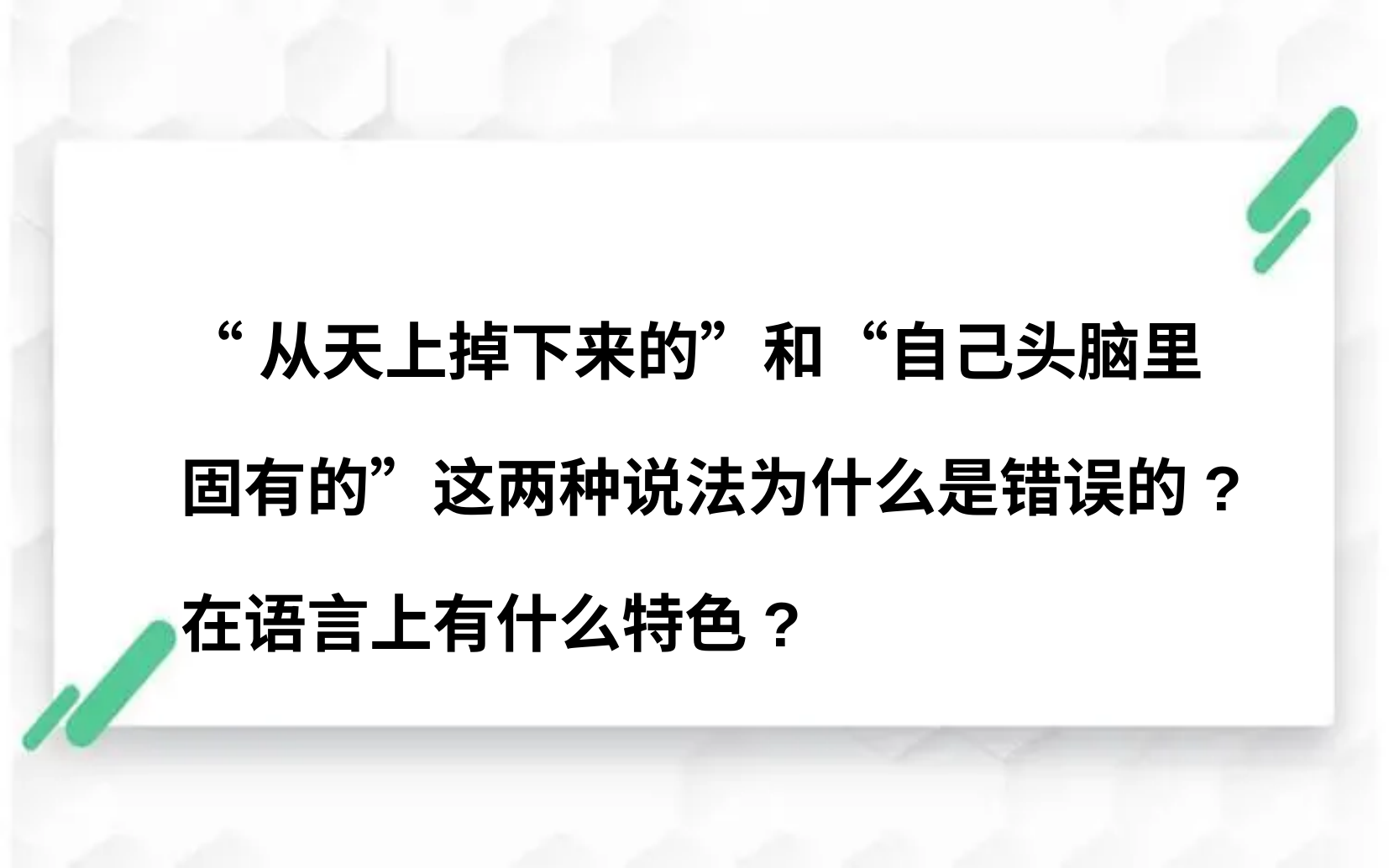

“从天上掉下来的”和“自己头脑里固有的”这两种说法为什么是错误的?在语言上有什么特色?